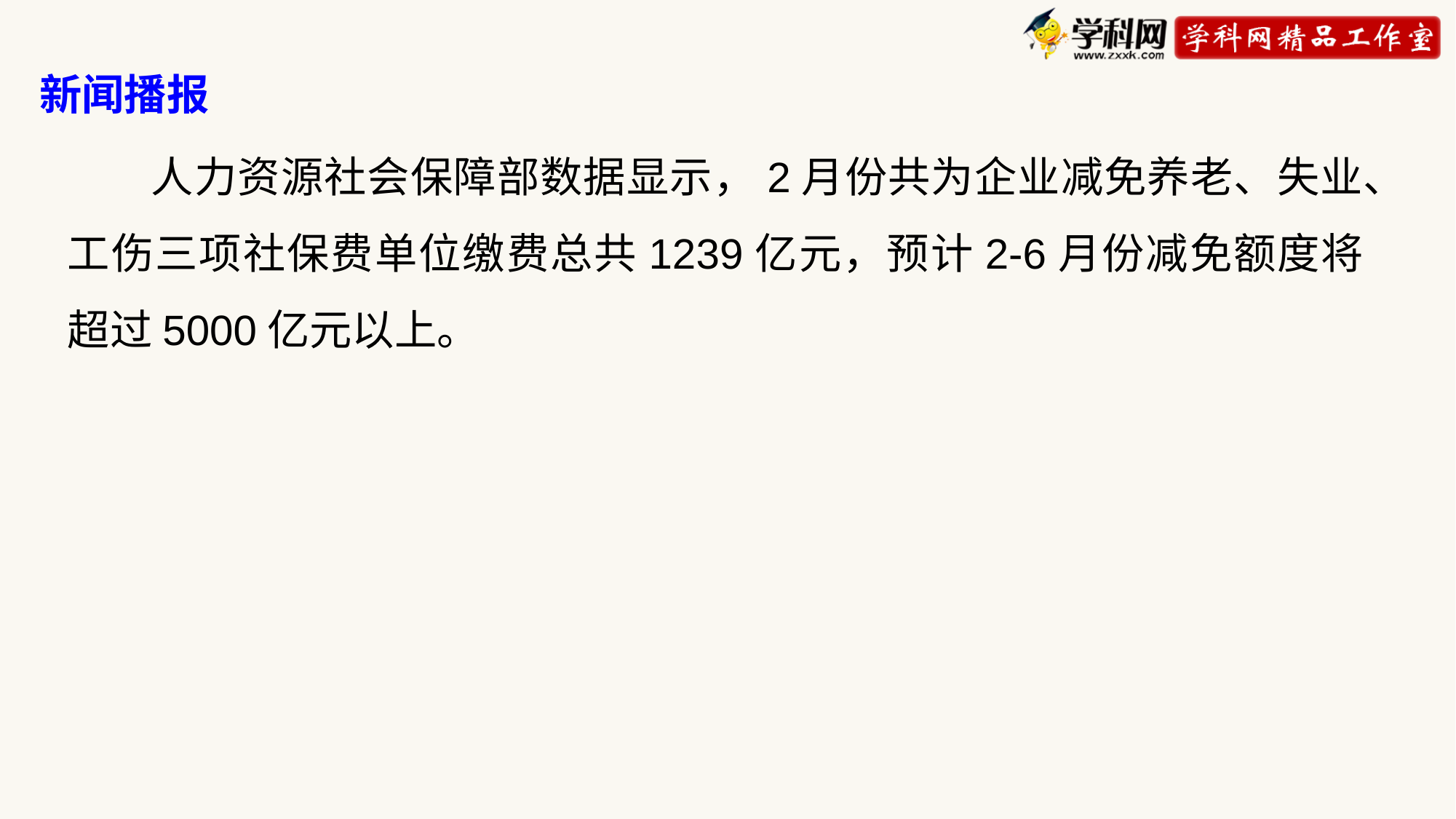

新闻播报
       人力资源社会保障部数据显示，2月份共为企业减免养老、失业、工伤三项社保费单位缴费总共1239亿元，预计2-6月份减免额度将超过5000亿元以上。